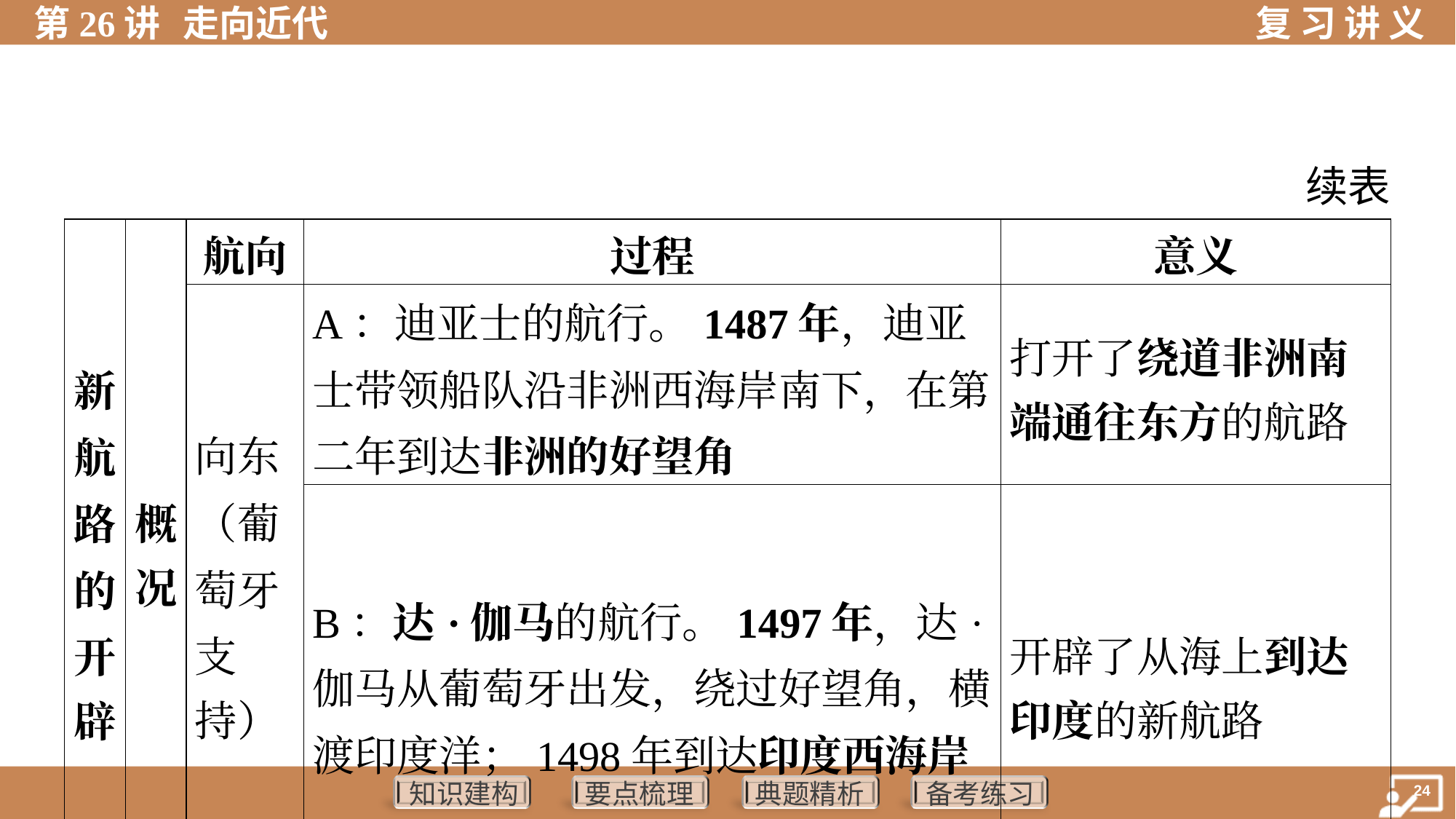

续表
| 新 航 路 的 开 辟 | 概 况 | 航向 | 过程 |  | 意义 |
| --- | --- | --- | --- | --- | --- |
|  |  | 向东 （葡 萄牙 支 持） | A：迪亚士的航行。1487年，迪亚士带领船队沿非洲西海岸南下，在第二年到达非洲的好望角 |  | 打开了绕道非洲南 端通往东方的航路 |
|  |  |  | B：达·伽马的航行。1497年，达·伽马从葡萄牙出发，绕过好望角，横渡印度洋；1498年到达印度西海岸 |  | 开辟了从海上到达 印度的新航路 |